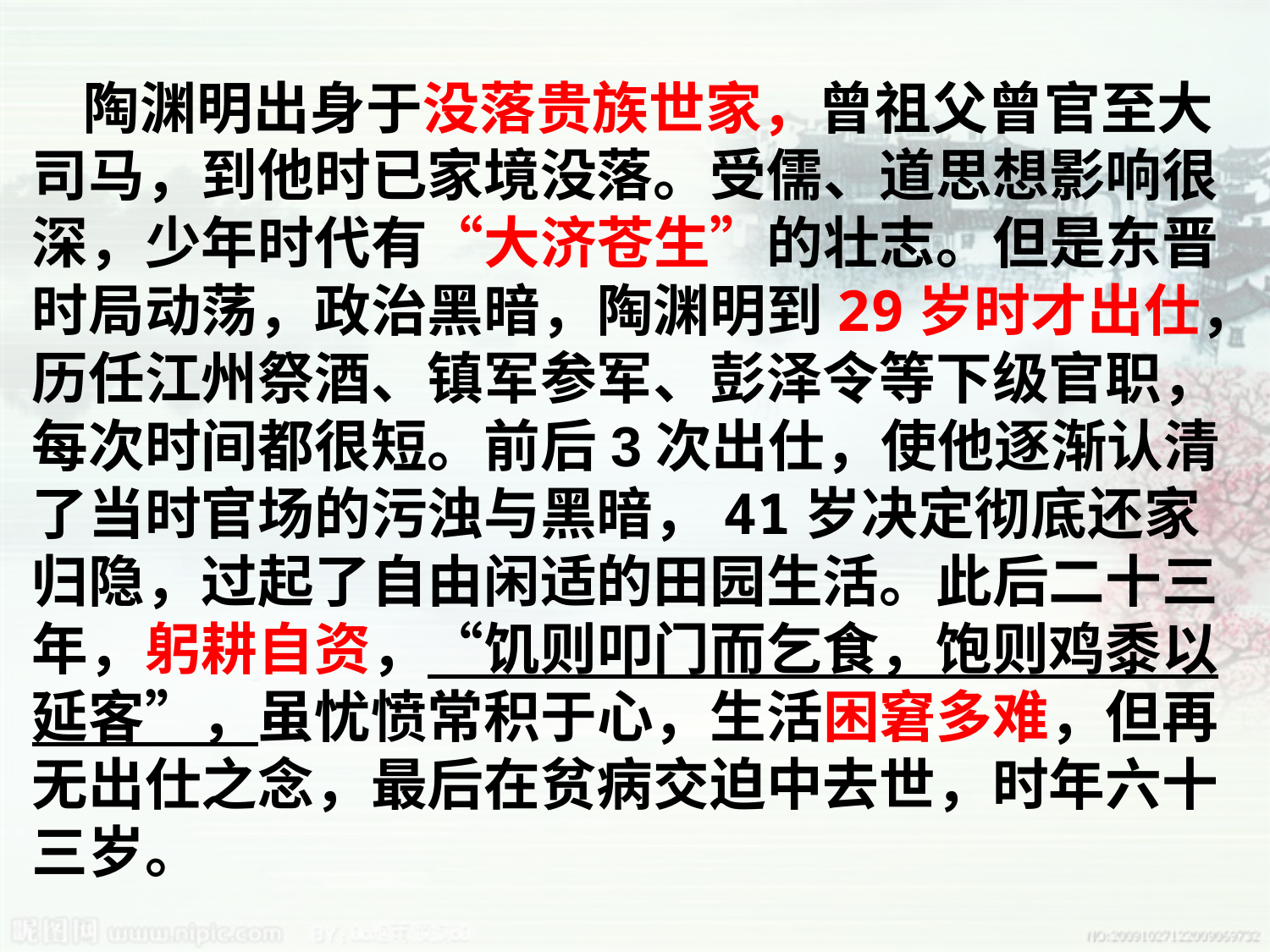

# 陶渊明出身于没落贵族世家，曾祖父曾官至大司马，到他时已家境没落。受儒、道思想影响很深，少年时代有“大济苍生”的壮志。但是东晋时局动荡，政治黑暗，陶渊明到29岁时才出仕，历任江州祭酒、镇军参军、彭泽令等下级官职，每次时间都很短。前后3次出仕，使他逐渐认清了当时官场的污浊与黑暗，41岁决定彻底还家归隐，过起了自由闲适的田园生活。此后二十三年，躬耕自资，“饥则叩门而乞食，饱则鸡黍以延客”，虽忧愤常积于心，生活困窘多难，但再无出仕之念，最后在贫病交迫中去世，时年六十三岁。